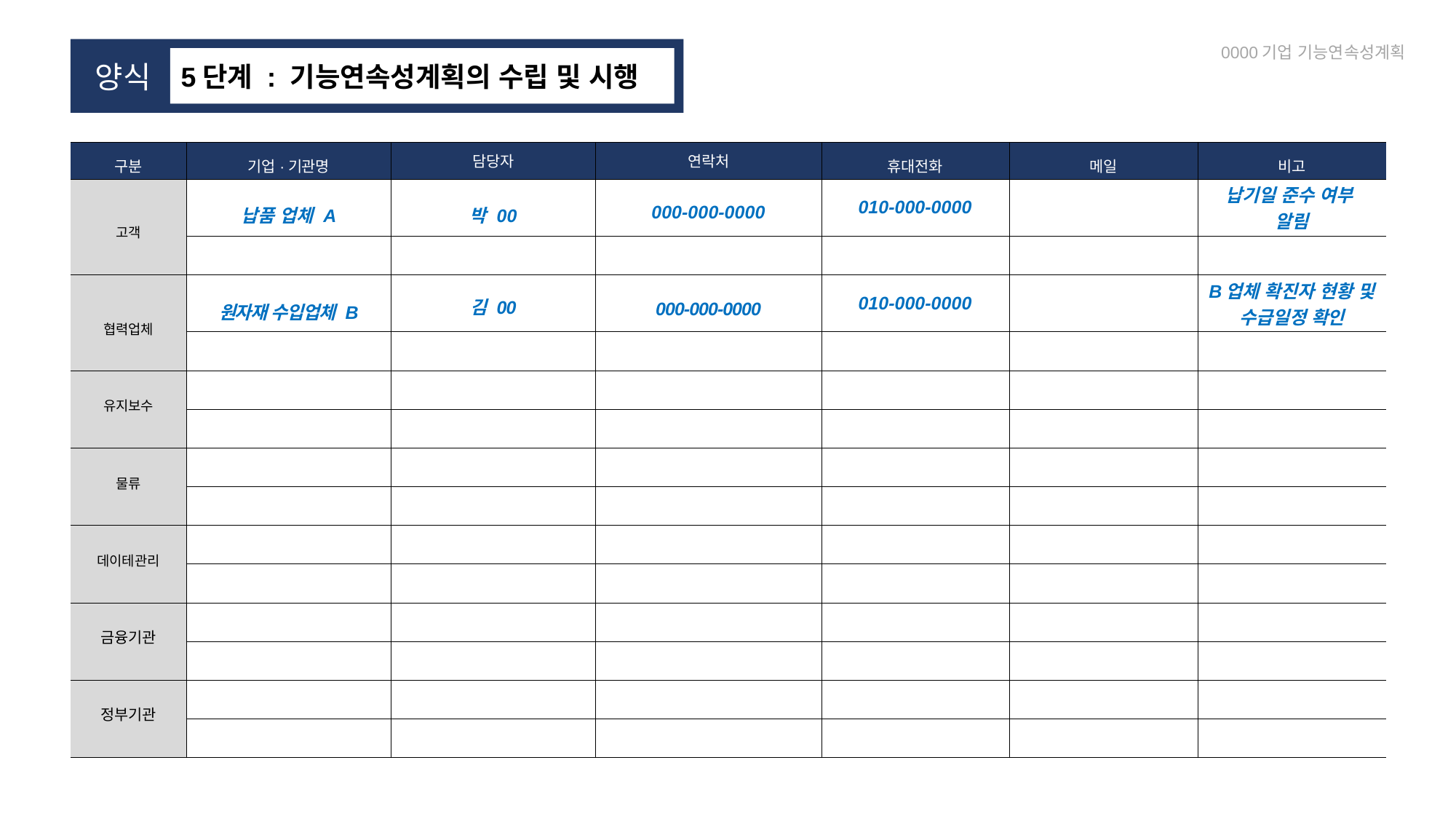

0000기업 기능연속성계획
 양식
5단계 : 기능연속성계획의 수립 및 시행
| 구분 | 기업·기관명 | 담당자 | 연락처 | 휴대전화 | 메일 | 비고 |
| --- | --- | --- | --- | --- | --- | --- |
| 고객 | 납품 업체 A | 박 00 | 000-000-0000 | 010-000-0000 |  | 납기일 준수 여부 알림 |
|  |  |  |  |  |  |  |
| 협력업체 | 원자재 수입업체 B | 김 00 | 000-000-0000 | 010-000-0000 |  | B업체 확진자 현황 및 수급일정 확인 |
|  |  |  |  |  |  |  |
| 유지보수 |  |  |  |  |  |  |
|  |  |  |  |  |  |  |
| 물류 |  |  |  |  |  |  |
|  |  |  |  |  |  |  |
| 데이테관리 |  |  |  |  |  |  |
|  |  |  |  |  |  |  |
| 금융기관 |  |  |  |  |  |  |
|  |  |  |  |  |  |  |
| 정부기관 |  |  |  |  |  |  |
|  |  |  |  |  |  |  |